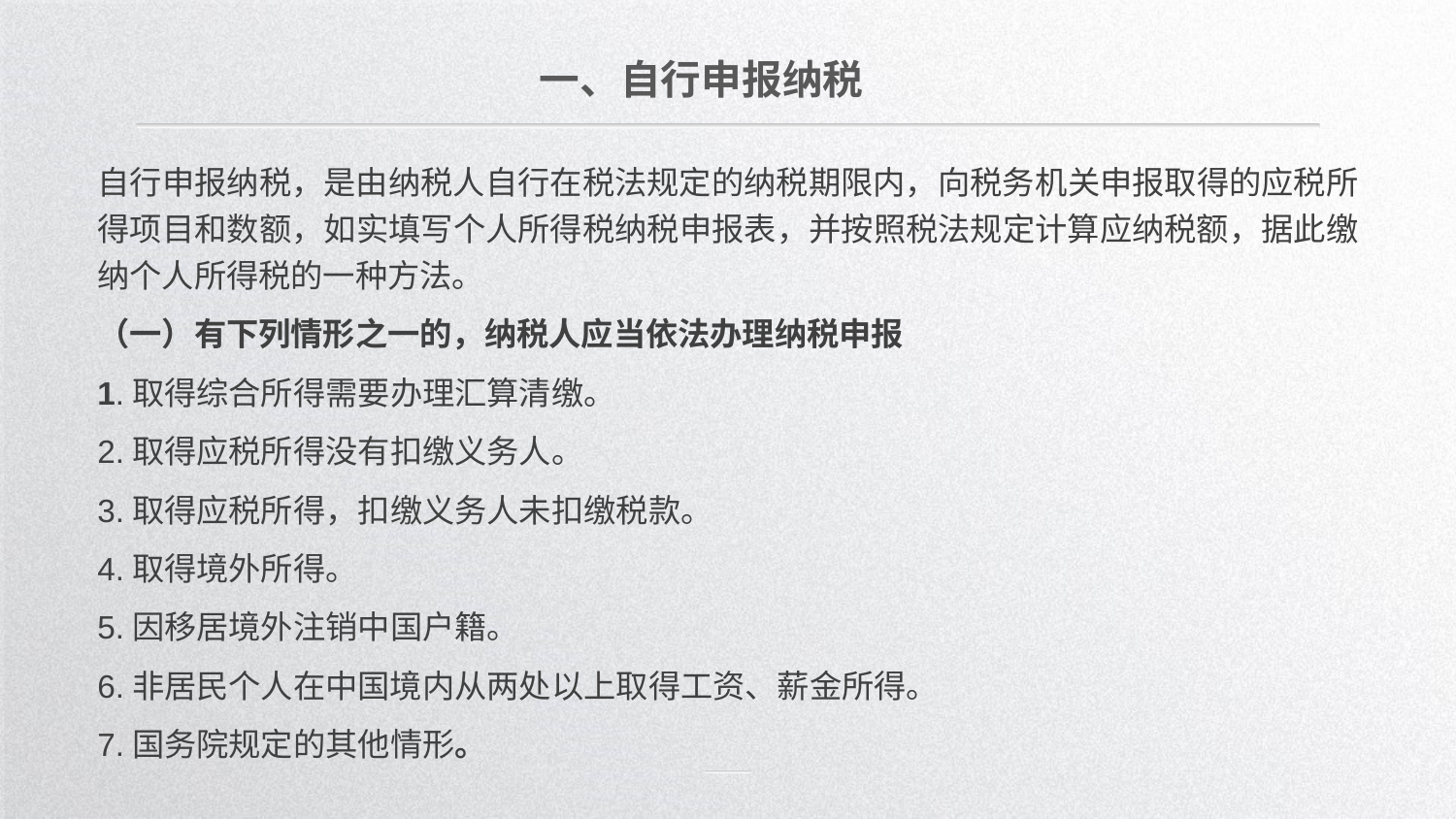

一、自行申报纳税
自行申报纳税，是由纳税人自行在税法规定的纳税期限内，向税务机关申报取得的应税所得项目和数额，如实填写个人所得税纳税申报表，并按照税法规定计算应纳税额，据此缴纳个人所得税的一种方法。
（一）有下列情形之一的，纳税人应当依法办理纳税申报
1.取得综合所得需要办理汇算清缴。
2.取得应税所得没有扣缴义务人。
3.取得应税所得，扣缴义务人未扣缴税款。
4.取得境外所得。
5.因移居境外注销中国户籍。
6.非居民个人在中国境内从两处以上取得工资、薪金所得。
7.国务院规定的其他情形。